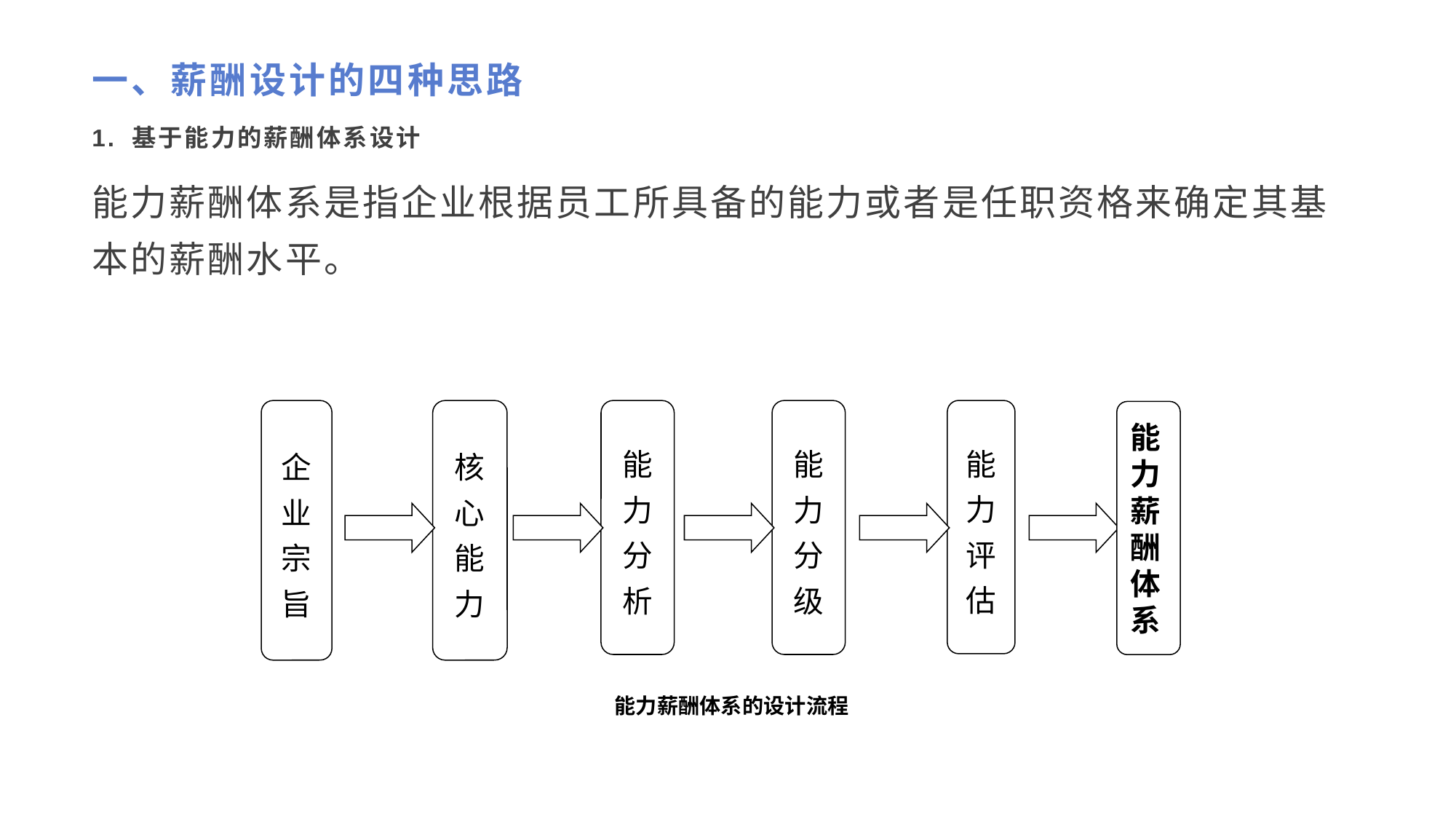

# 一、薪酬设计的四种思路
1. 基于能力的薪酬体系设计
能力薪酬体系是指企业根据员工所具备的能力或者是任职资格来确定其基本的薪酬水平。
企
业
宗
旨
核心能力
能力分析
能力分级
能力评估
能力薪酬体系

能力薪酬体系的设计流程